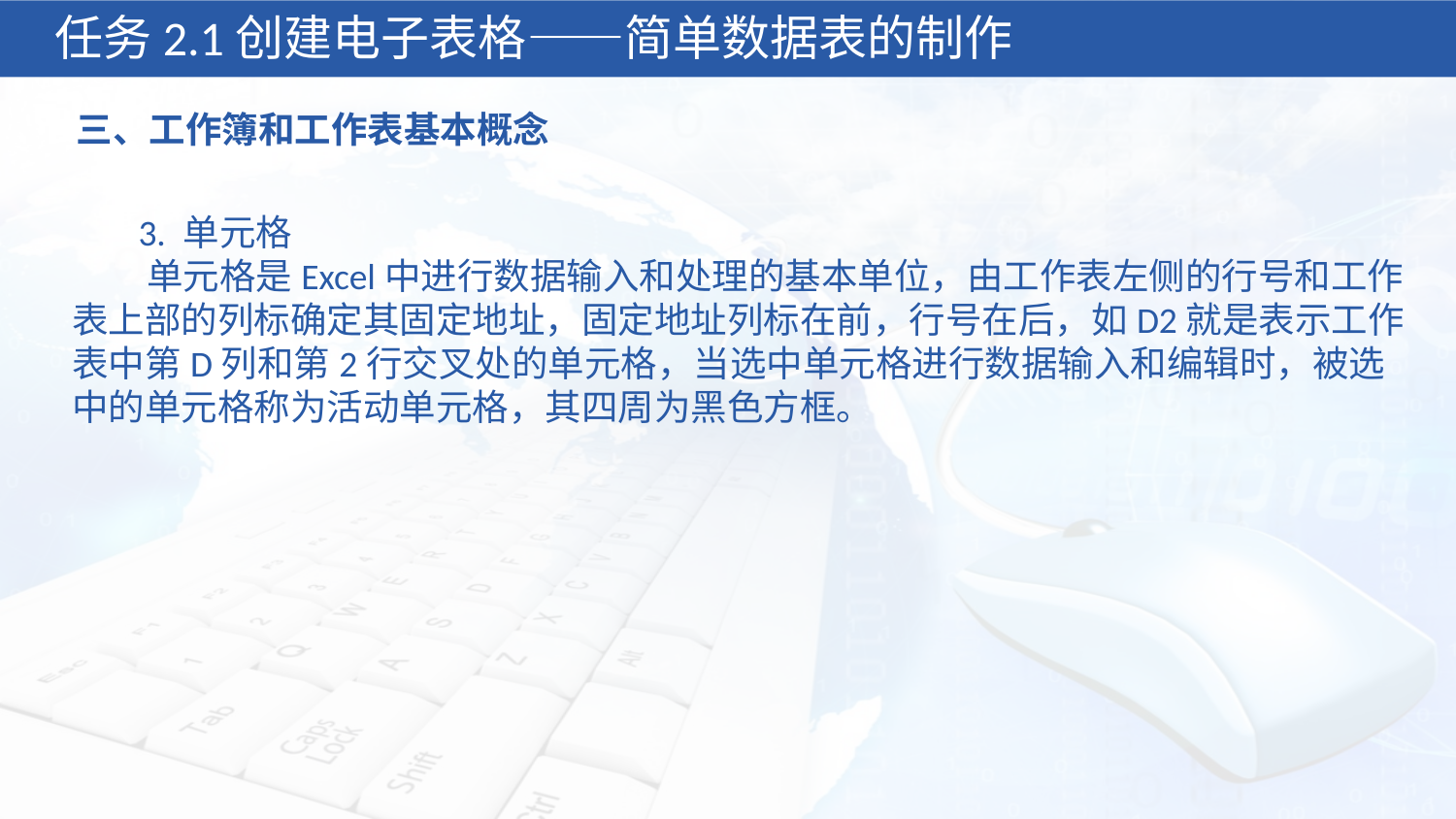

任务2.1创建电子表格——简单数据表的制作
三、工作簿和工作表基本概念
        3. 单元格
        单元格是Excel中进行数据输入和处理的基本单位，由工作表左侧的行号和工作表上部的列标确定其固定地址，固定地址列标在前，行号在后，如D2就是表示工作表中第D列和第2行交叉处的单元格，当选中单元格进行数据输入和编辑时，被选中的单元格称为活动单元格，其四周为黑色方框。